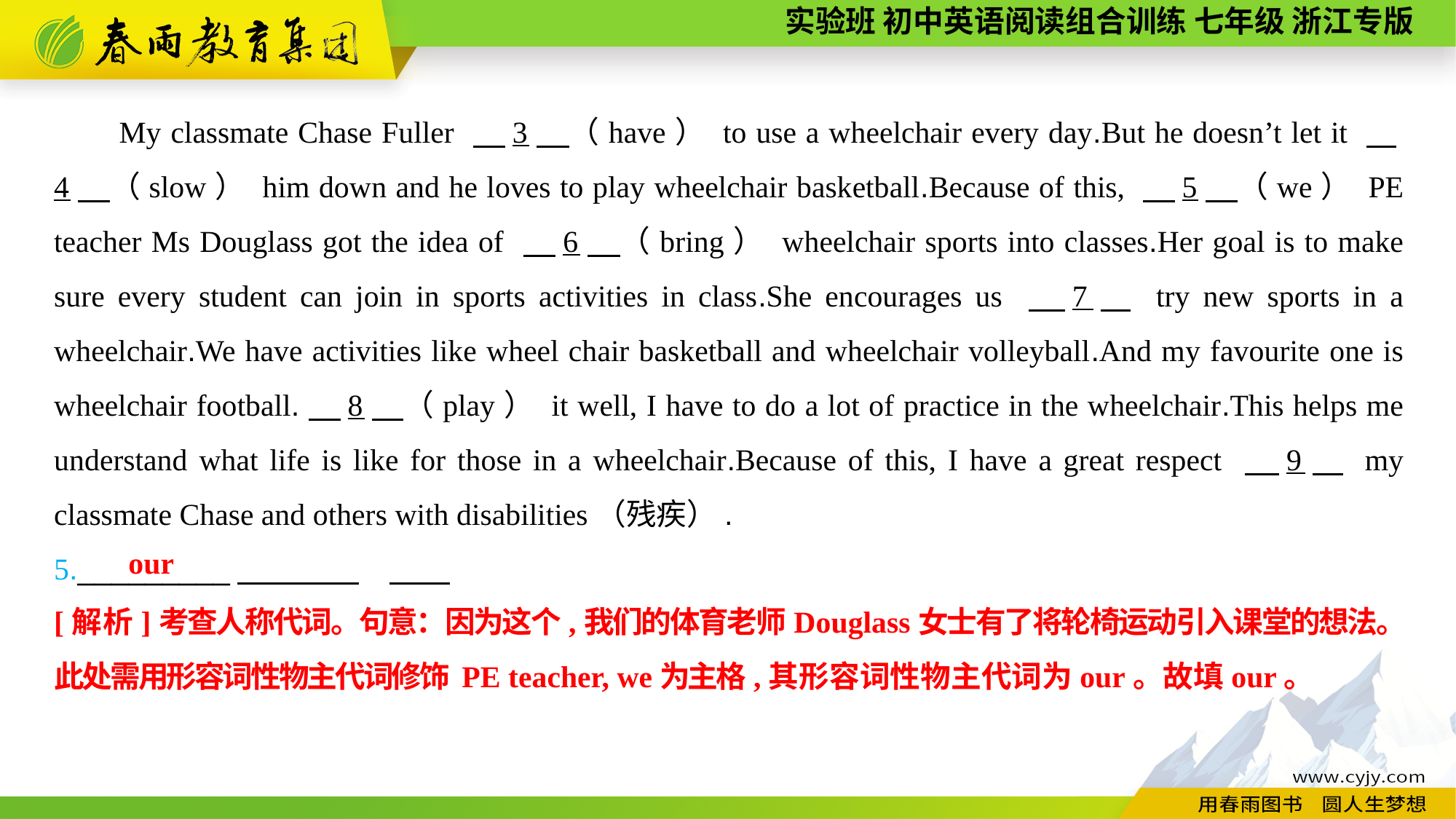

My classmate Chase Fuller 　3　（have） to use a wheelchair every day.But he doesn’t let it 　4　（slow） him down and he loves to play wheelchair basketball.Because of this, 　5　（we） PE teacher Ms Douglass got the idea of 　6　（bring） wheelchair sports into classes.Her goal is to make sure every student can join in sports activities in class.She encourages us 　7　 try new sports in a wheelchair.We have activities like wheel chair basketball and wheelchair volleyball.And my favourite one is wheelchair football.　8　（play） it well, I have to do a lot of practice in the wheelchair.This helps me understand what life is like for those in a wheelchair.Because of this, I have a great respect 　9　 my classmate Chase and others with disabilities（残疾）.
5._________
our
[解析]考查人称代词。句意：因为这个,我们的体育老师Douglass女士有了将轮椅运动引入课堂的想法。此处需用形容词性物主代词修饰 PE teacher, we为主格,其形容词性物主代词为our。故填our。